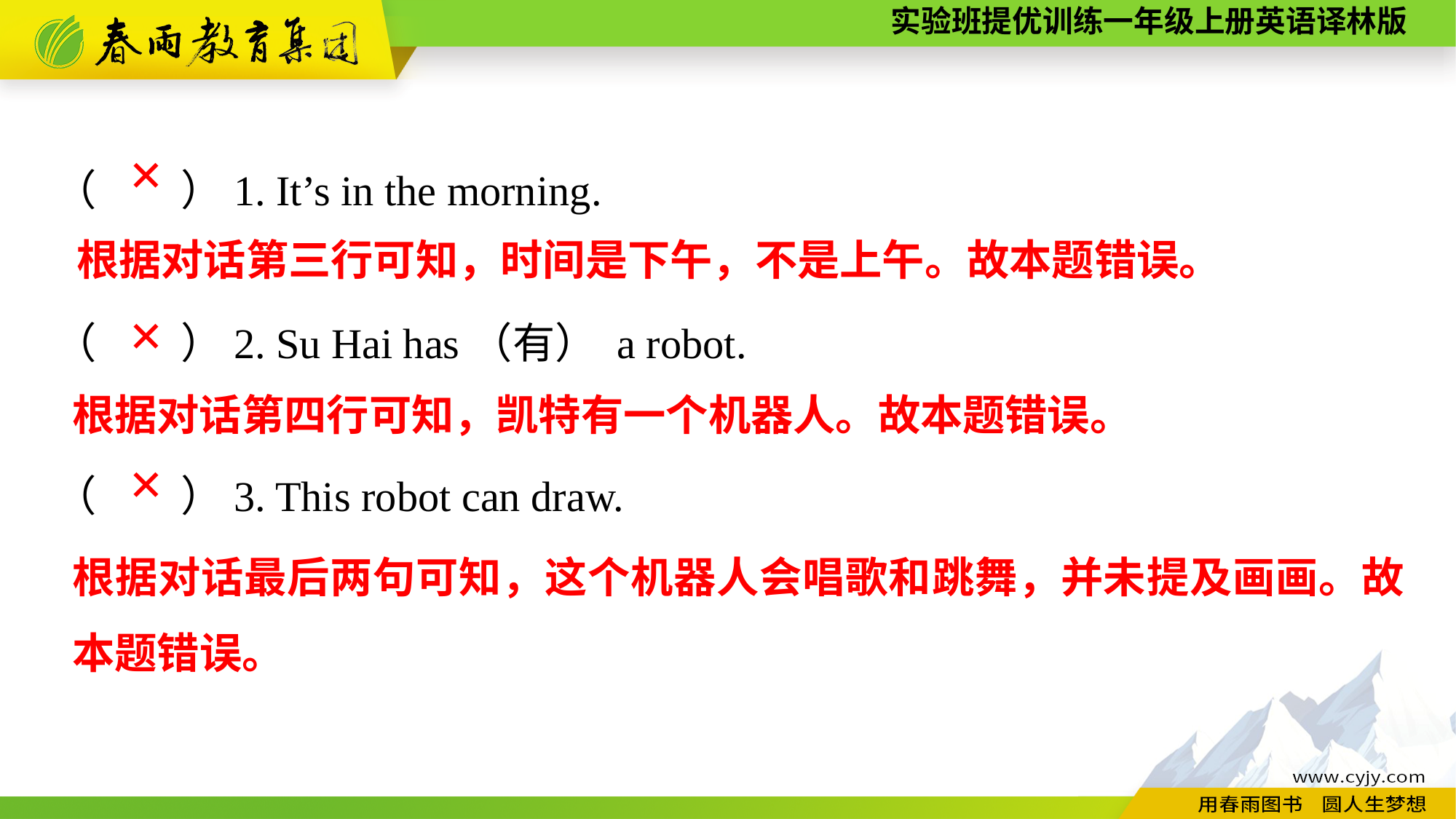

（　　）1. It’s in the morning.

（　　）2. Su Hai has（有） a robot.

（　　）3. This robot can draw.
✕
根据对话第三行可知，时间是下午，不是上午。故本题错误。
✕

根据对话第四行可知，凯特有一个机器人。故本题错误。
✕
根据对话最后两句可知，这个机器人会唱歌和跳舞，并未提及画画。故本题错误。